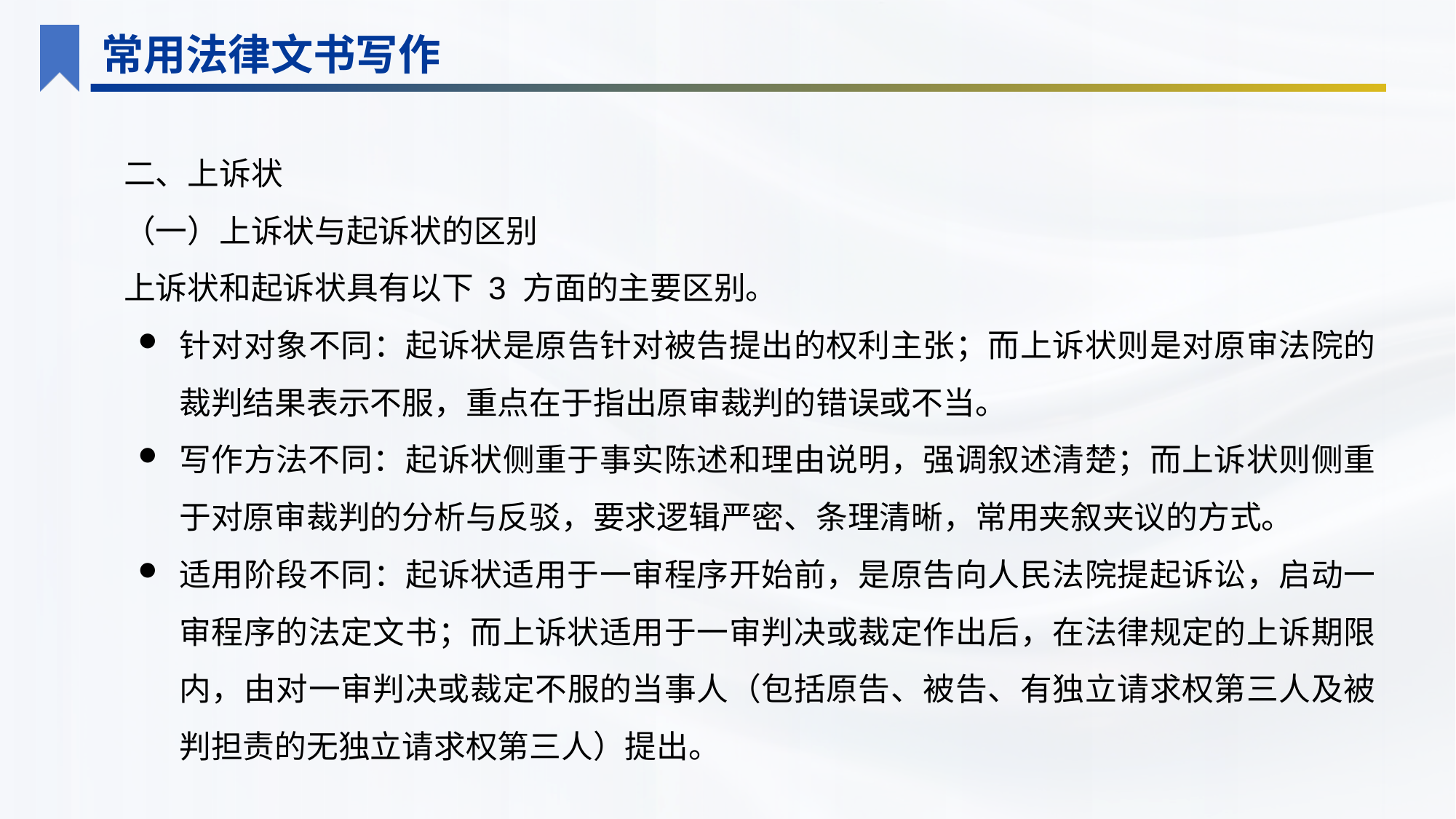

常用法律文书写作
二、上诉状
（一）上诉状与起诉状的区别
上诉状和起诉状具有以下 3 方面的主要区别。
针对对象不同：起诉状是原告针对被告提出的权利主张；而上诉状则是对原审法院的裁判结果表示不服，重点在于指出原审裁判的错误或不当。
写作方法不同：起诉状侧重于事实陈述和理由说明，强调叙述清楚；而上诉状则侧重于对原审裁判的分析与反驳，要求逻辑严密、条理清晰，常用夹叙夹议的方式。
适用阶段不同：起诉状适用于一审程序开始前，是原告向人民法院提起诉讼，启动一审程序的法定文书；而上诉状适用于一审判决或裁定作出后，在法律规定的上诉期限内，由对一审判决或裁定不服的当事人（包括原告、被告、有独立请求权第三人及被判担责的无独立请求权第三人）提出。